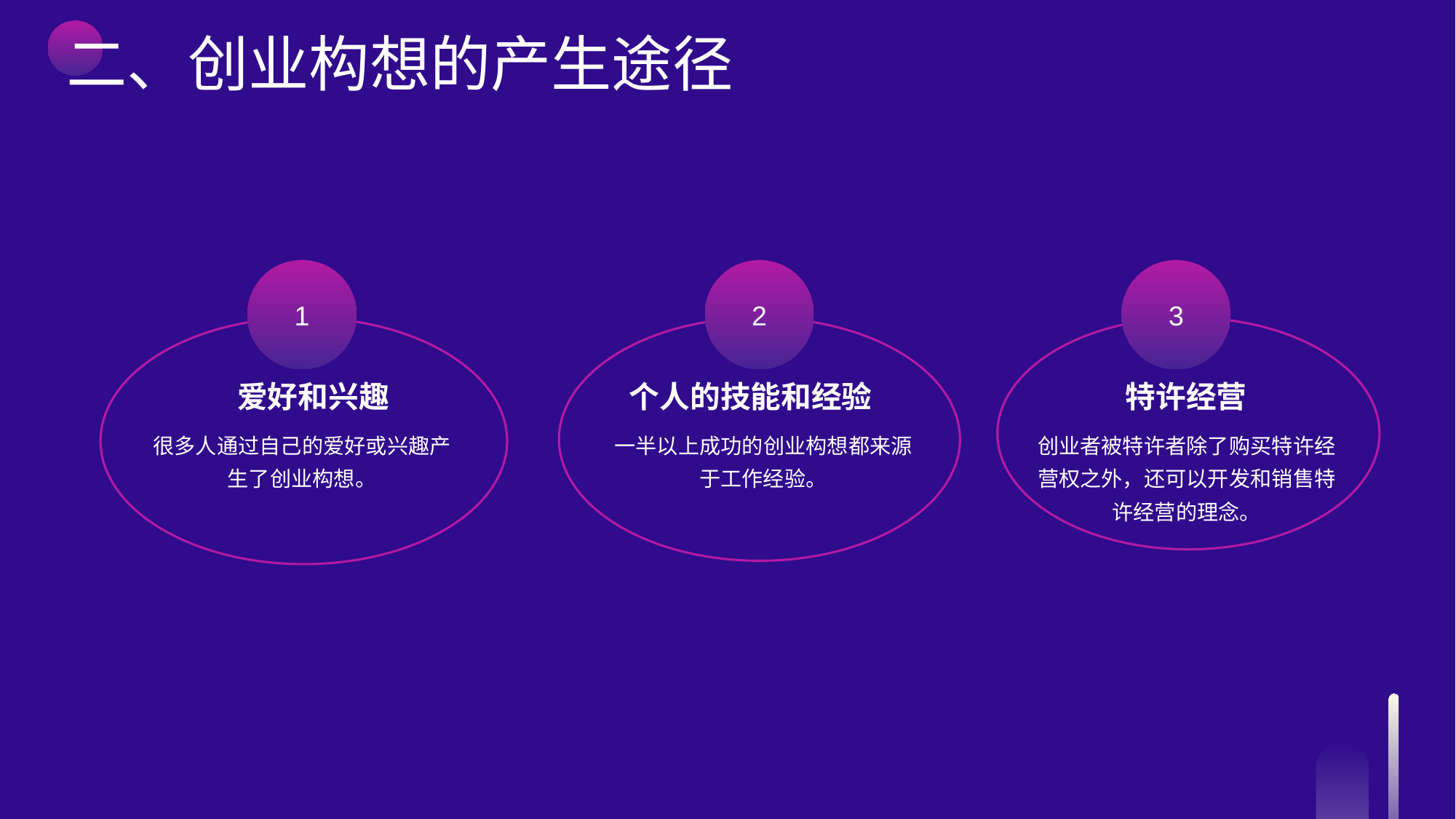

二、创业构想的产生途径

1

爱好和兴趣
很多人通过自己的爱好或兴趣产生了创业构想。
2

个人的技能和经验
一半以上成功的创业构想都来源于工作经验。
3

特许经营
创业者被特许者除了购买特许经营权之外，还可以开发和销售特许经营的理念。